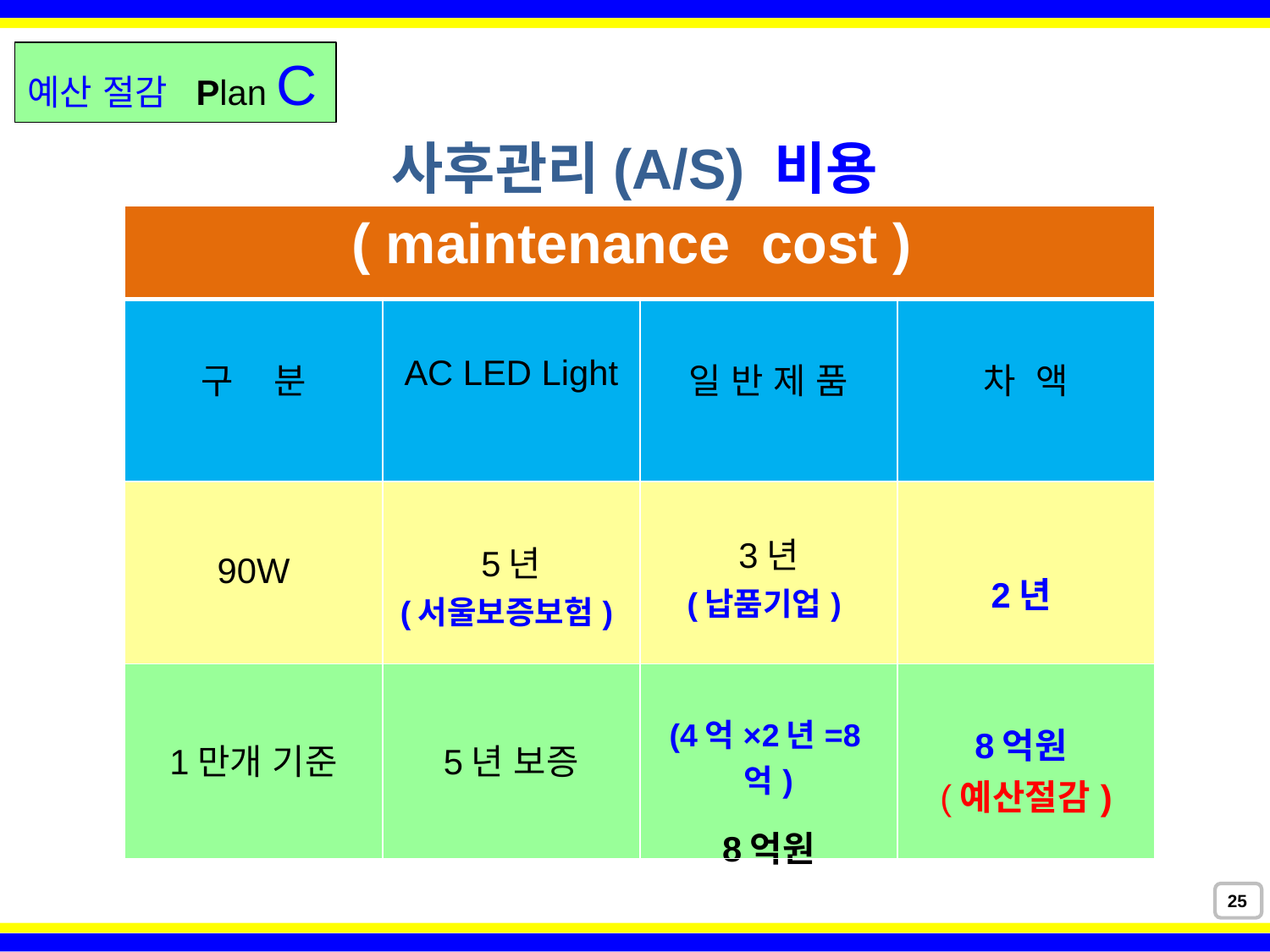

예산 절감  Plan C
사후관리(A/S) 비용
| ( maintenance cost ) |  |  |  |
| --- | --- | --- | --- |
| 구 분 | AC LED Light | 일 반 제 품 | 차 액 |
| 90W | 5년 (서울보증보험) | 3년 (납품기업) | 2년 |
| 1만개 기준 | 5년 보증 | (4억×2년=8억) 8억원 | 8억원 (예산절감) |

25